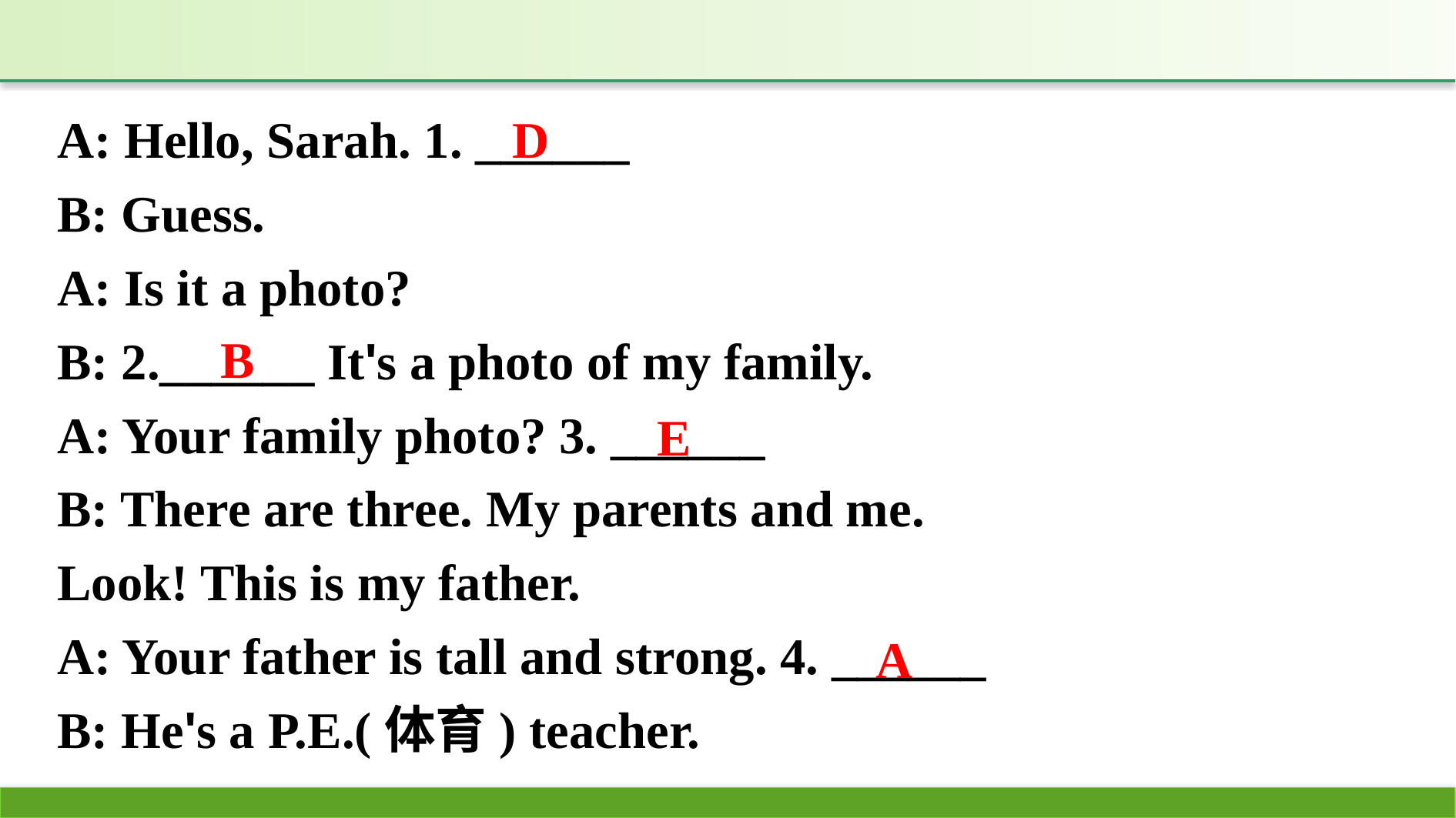

A: Hello, Sarah. 1. ______
B: Guess.
A: Is it a photo?
B: 2.______ It's a photo of my family.
A: Your family photo? 3. ______
B: There are three. My parents and me.
Look! This is my father.
A: Your father is tall and strong. 4. ______
B: He's a P.E.(体育) teacher.
D
B
E
A